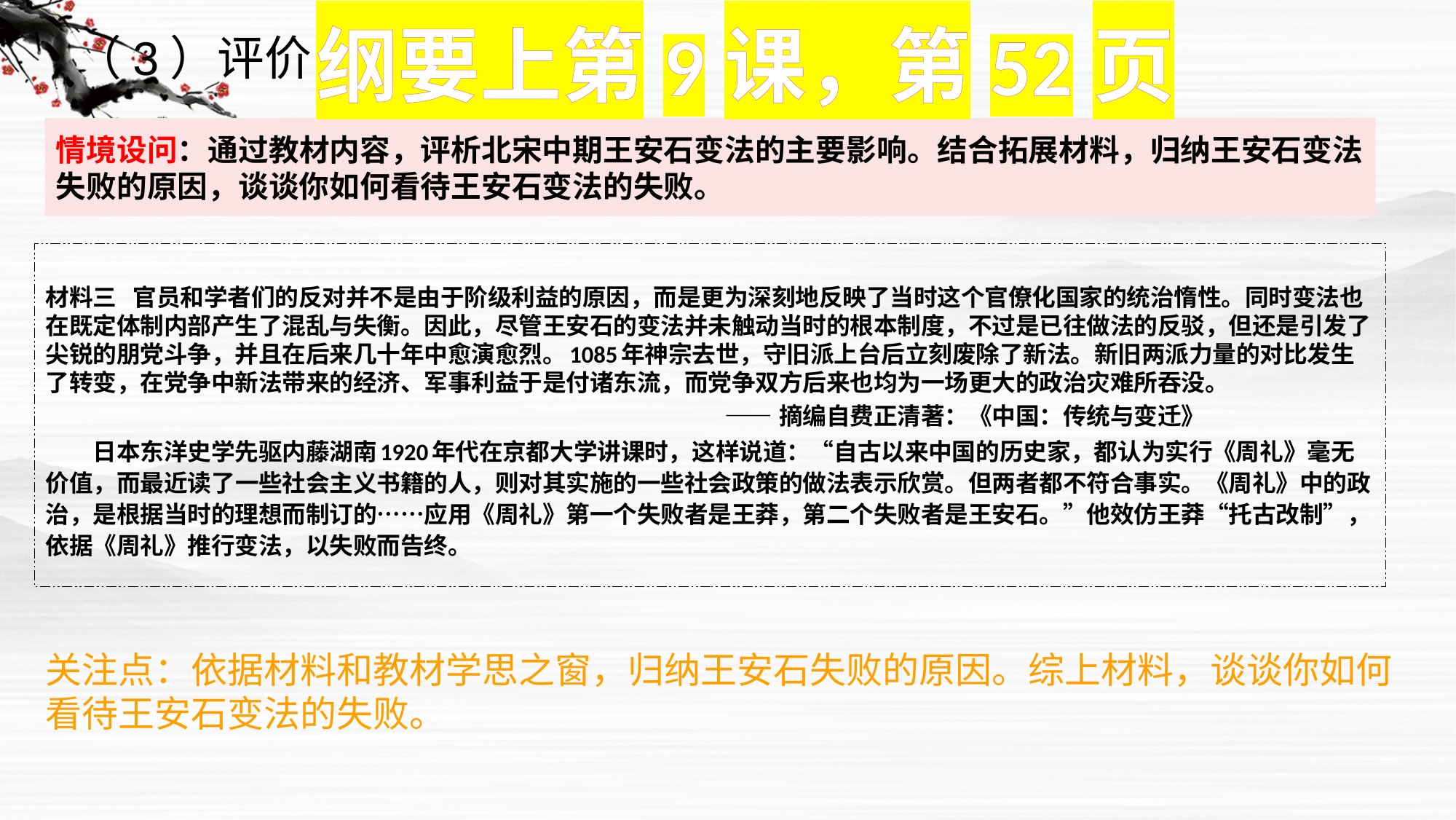

纲要上第9课，第52页
（3）评价
# 情境设问：通过教材内容，评析北宋中期王安石变法的主要影响。结合拓展材料，归纳王安石变法失败的原因，谈谈你如何看待王安石变法的失败。

材料三   官员和学者们的反对并不是由于阶级利益的原因，而是更为深刻地反映了当时这个官僚化国家的统治惰性。同时变法也在既定体制内部产生了混乱与失衡。因此，尽管王安石的变法并未触动当时的根本制度，不过是已往做法的反驳，但还是引发了尖锐的朋党斗争，并且在后来几十年中愈演愈烈。1085年神宗去世，守旧派上台后立刻废除了新法。新旧两派力量的对比发生了转变，在党争中新法带来的经济、军事利益于是付诸东流，而党争双方后来也均为一场更大的政治灾难所吞没。
                                                                                                                             ——摘编自费正清著：《中国：传统与变迁》
        日本东洋史学先驱内藤湖南1920年代在京都大学讲课时，这样说道：“自古以来中国的历史家，都认为实行《周礼》毫无价值，而最近读了一些社会主义书籍的人，则对其实施的一些社会政策的做法表示欣赏。但两者都不符合事实。《周礼》中的政治，是根据当时的理想而制订的……应用《周礼》第一个失败者是王莽，第二个失败者是王安石。”他效仿王莽“托古改制”，依据《周礼》推行变法，以失败而告终。
关注点：依据材料和教材学思之窗，归纳王安石失败的原因。综上材料，谈谈你如何看待王安石变法的失败。